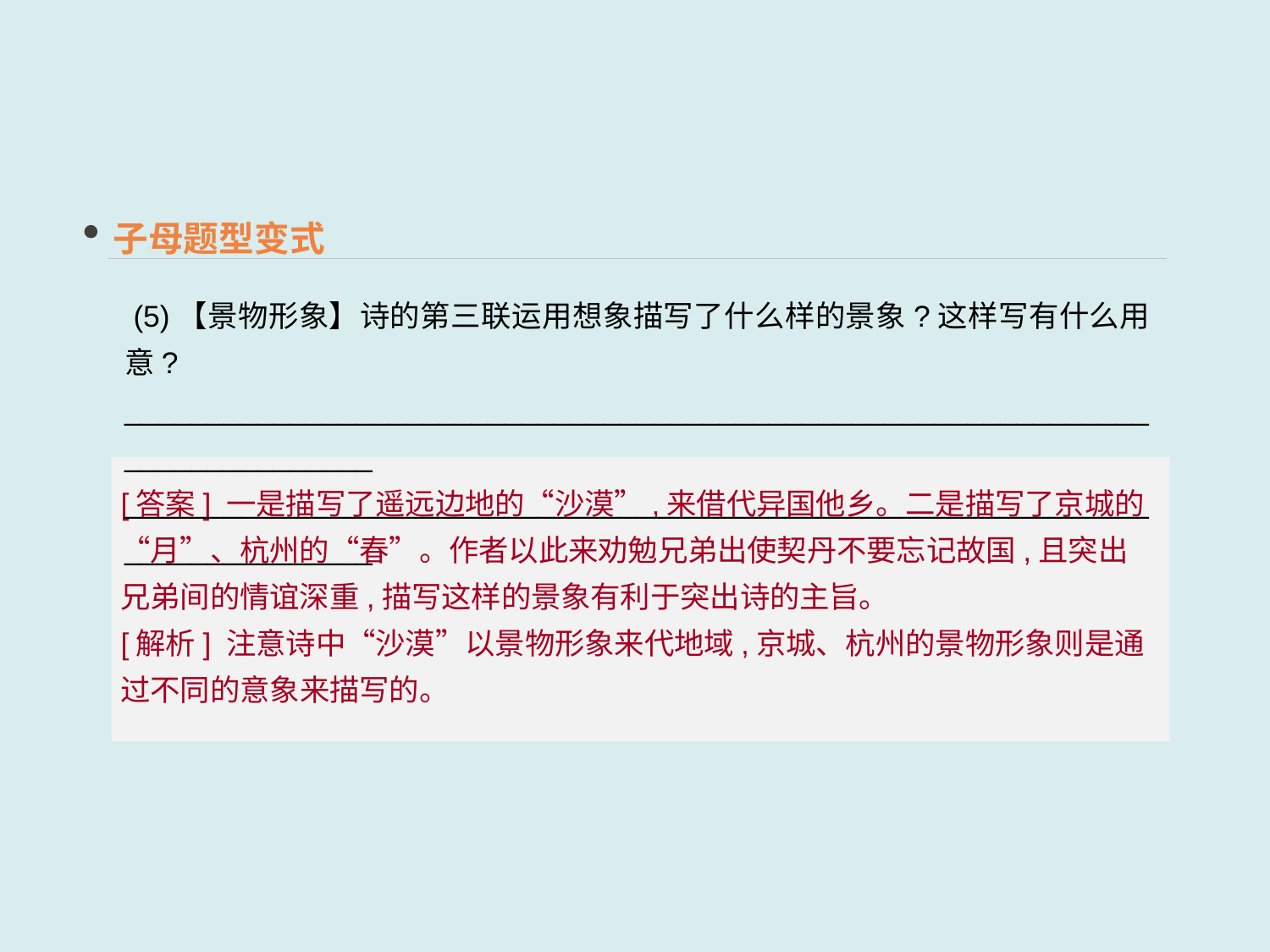

子母题型变式

 (5)【景物形象】诗的第三联运用想象描写了什么样的景象?这样写有什么用意?
_____________________________________________________________________________
_____________________________________________________________________________

[答案] 一是描写了遥远边地的“沙漠”,来借代异国他乡。二是描写了京城的“月”、杭州的“春”。作者以此来劝勉兄弟出使契丹不要忘记故国,且突出兄弟间的情谊深重,描写这样的景象有利于突出诗的主旨。
[解析] 注意诗中“沙漠”以景物形象来代地域,京城、杭州的景物形象则是通过不同的意象来描写的。